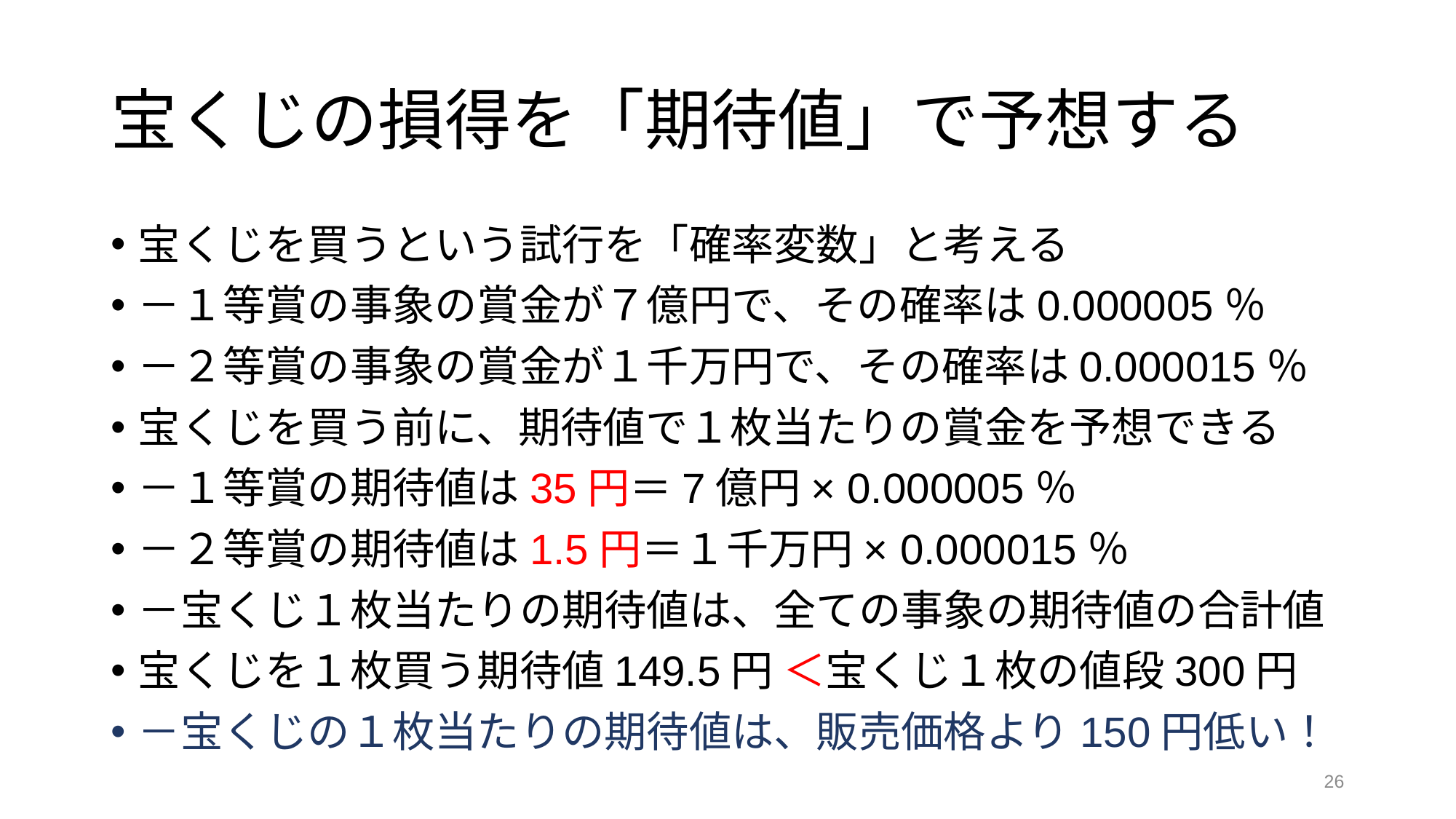

# 宝くじの損得を「期待値」で予想する
宝くじを買うという試行を「確率変数」と考える
－１等賞の事象の賞金が７億円で、その確率は0.000005％
－２等賞の事象の賞金が１千万円で、その確率は0.000015％
宝くじを買う前に、期待値で１枚当たりの賞金を予想できる
－１等賞の期待値は35円＝7億円× 0.000005％
－２等賞の期待値は1.5円＝１千万円× 0.000015％
－宝くじ１枚当たりの期待値は、全ての事象の期待値の合計値
宝くじを１枚買う期待値149.5円 ＜宝くじ１枚の値段300円
－宝くじの１枚当たりの期待値は、販売価格より150円低い！
26